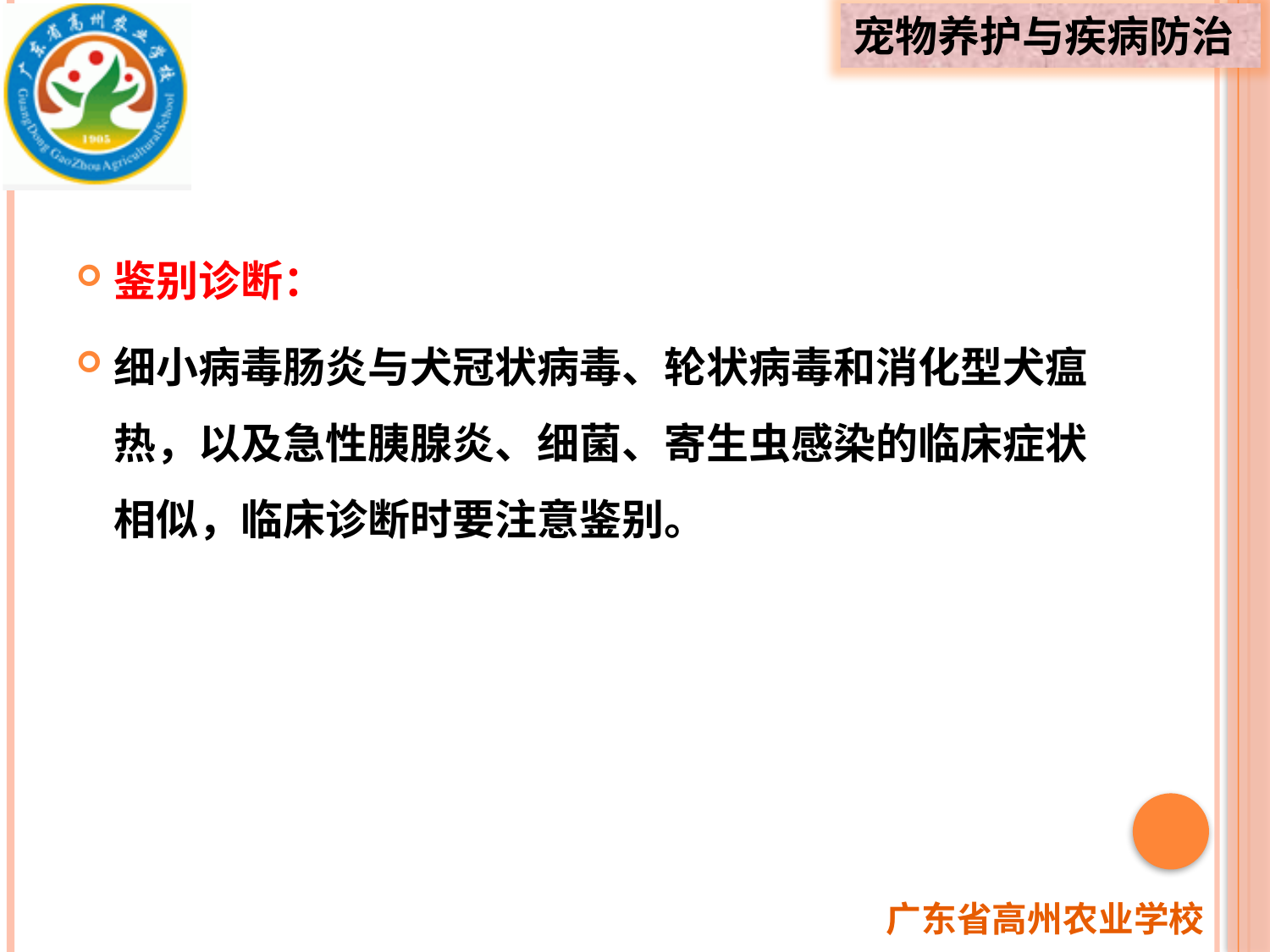

鉴别诊断：
细小病毒肠炎与犬冠状病毒、轮状病毒和消化型犬瘟热，以及急性胰腺炎、细菌、寄生虫感染的临床症状相似，临床诊断时要注意鉴别。